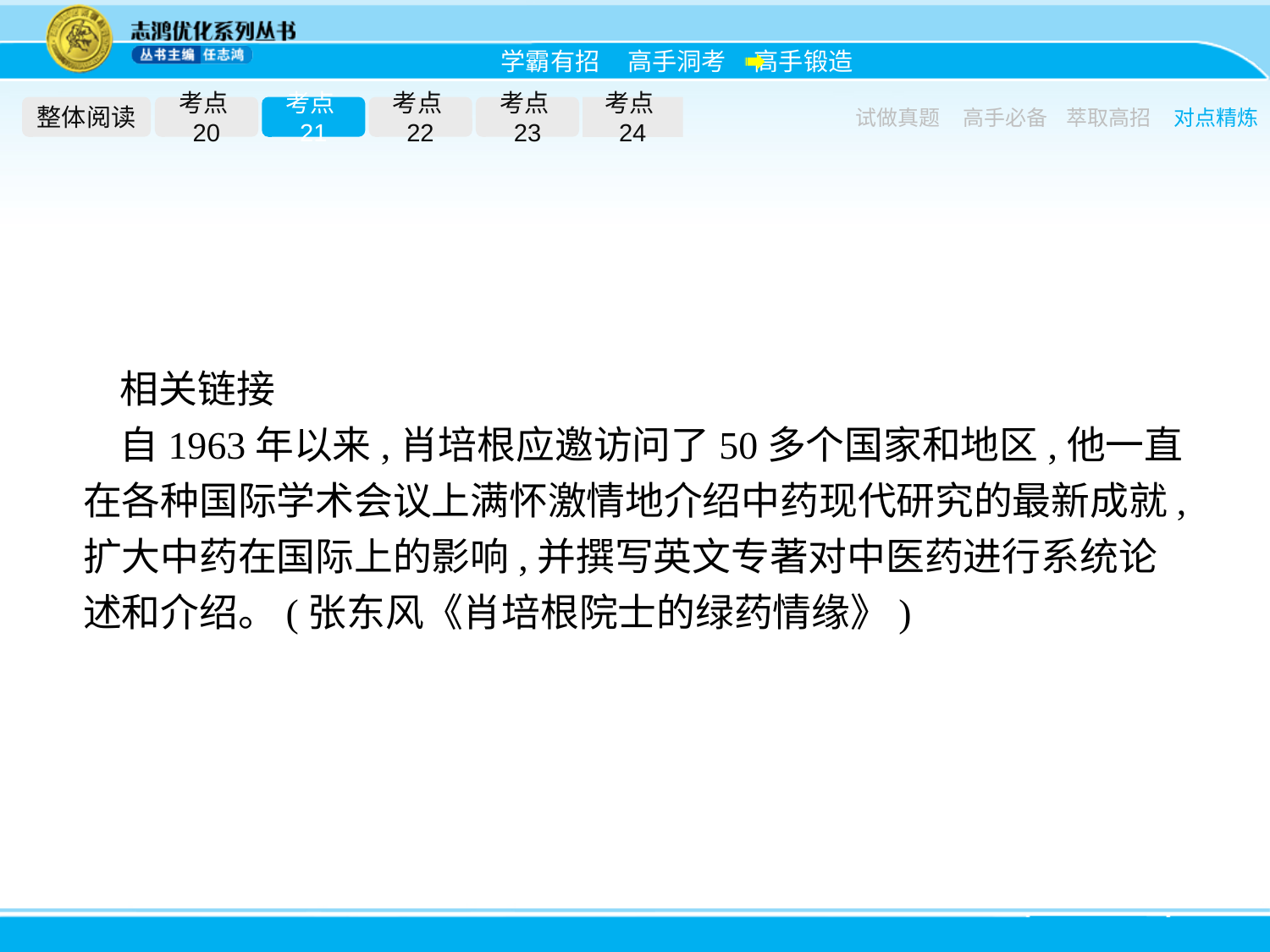

整体阅读
考点20
考点21
考点22
考点23
考点24
试做真题
高手必备
萃取高招
对点精炼
相关链接
自1963年以来,肖培根应邀访问了50多个国家和地区,他一直在各种国际学术会议上满怀激情地介绍中药现代研究的最新成就,扩大中药在国际上的影响,并撰写英文专著对中医药进行系统论述和介绍。(张东风《肖培根院士的绿药情缘》)